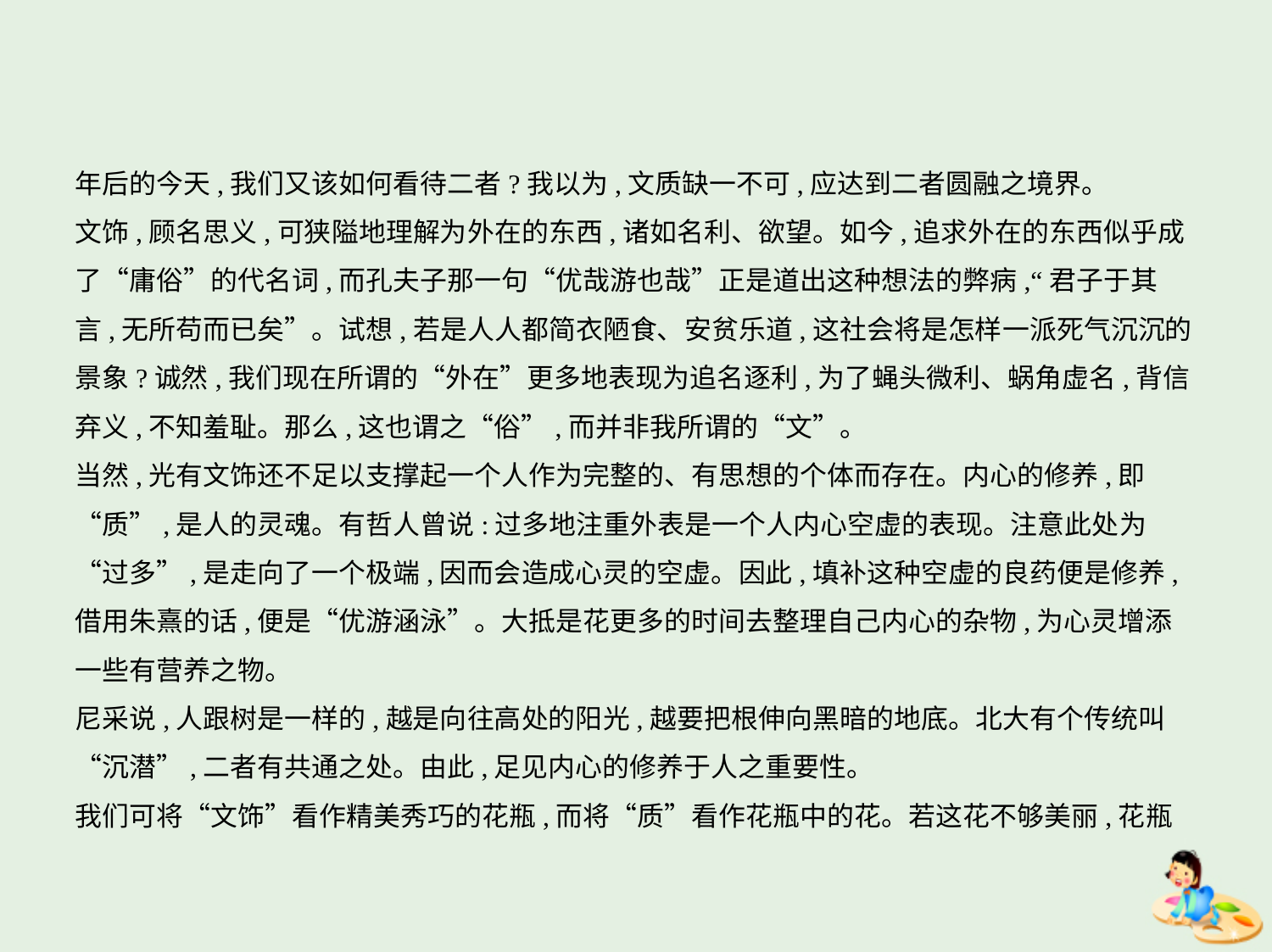

年后的今天,我们又该如何看待二者?我以为,文质缺一不可,应达到二者圆融之境界。
文饰,顾名思义,可狭隘地理解为外在的东西,诸如名利、欲望。如今,追求外在的东西似乎成
了“庸俗”的代名词,而孔夫子那一句“优哉游也哉”正是道出这种想法的弊病,“君子于其
言,无所苟而已矣”。试想,若是人人都简衣陋食、安贫乐道,这社会将是怎样一派死气沉沉的
景象?诚然,我们现在所谓的“外在”更多地表现为追名逐利,为了蝇头微利、蜗角虚名,背信
弃义,不知羞耻。那么,这也谓之“俗”,而并非我所谓的“文”。
当然,光有文饰还不足以支撑起一个人作为完整的、有思想的个体而存在。内心的修养,即
“质”,是人的灵魂。有哲人曾说:过多地注重外表是一个人内心空虚的表现。注意此处为
“过多”,是走向了一个极端,因而会造成心灵的空虚。因此,填补这种空虚的良药便是修养,
借用朱熹的话,便是“优游涵泳”。大抵是花更多的时间去整理自己内心的杂物,为心灵增添
一些有营养之物。
尼采说,人跟树是一样的,越是向往高处的阳光,越要把根伸向黑暗的地底。北大有个传统叫
“沉潜”,二者有共通之处。由此,足见内心的修养于人之重要性。
我们可将“文饰”看作精美秀巧的花瓶,而将“质”看作花瓶中的花。若这花不够美丽,花瓶